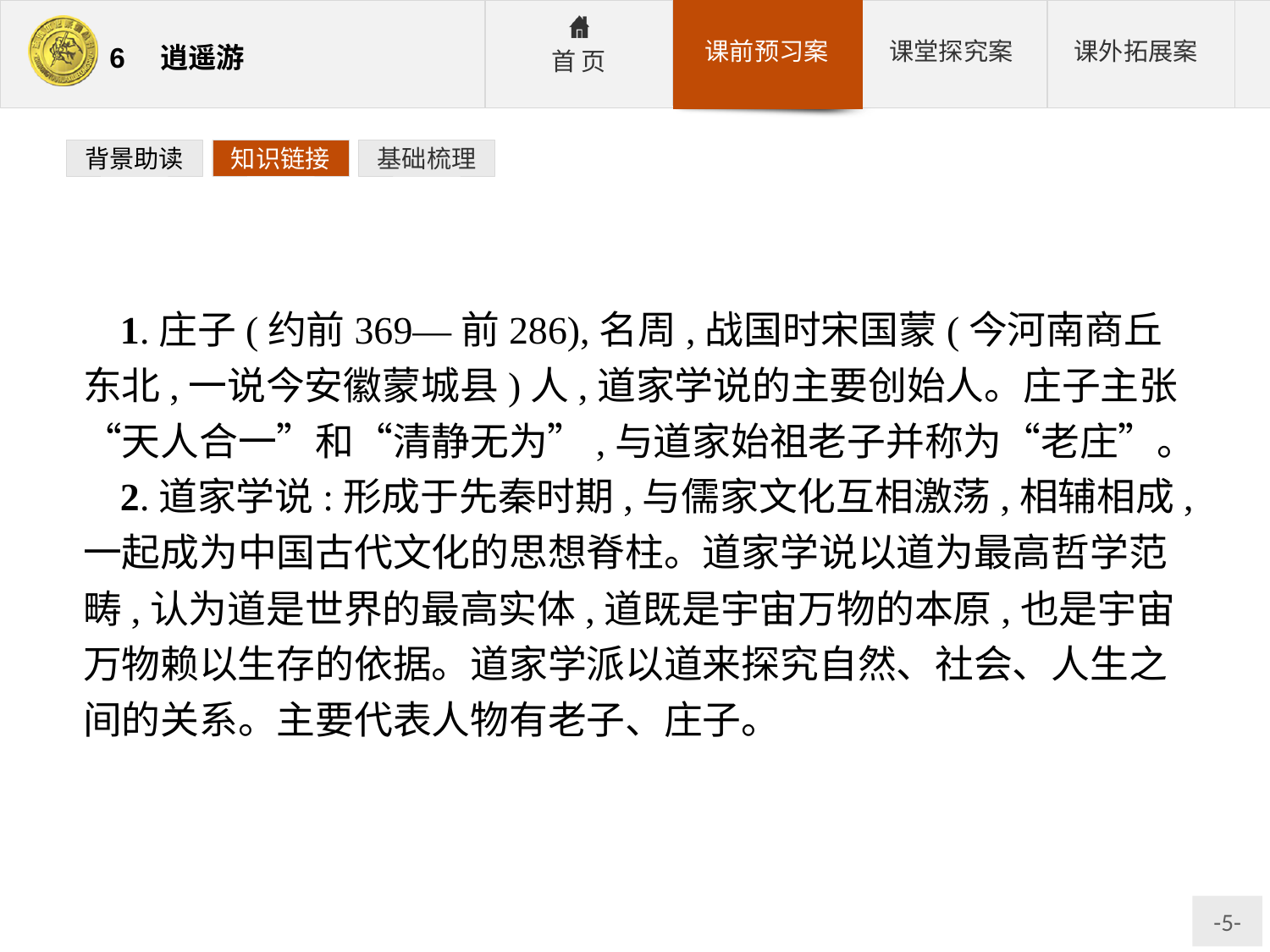

背景助读
知识链接
基础梳理
1.庄子(约前369—前286),名周,战国时宋国蒙(今河南商丘东北,一说今安徽蒙城县)人,道家学说的主要创始人。庄子主张“天人合一”和“清静无为”,与道家始祖老子并称为“老庄”。
2.道家学说:形成于先秦时期,与儒家文化互相激荡,相辅相成,一起成为中国古代文化的思想脊柱。道家学说以道为最高哲学范畴,认为道是世界的最高实体,道既是宇宙万物的本原,也是宇宙万物赖以生存的依据。道家学派以道来探究自然、社会、人生之间的关系。主要代表人物有老子、庄子。